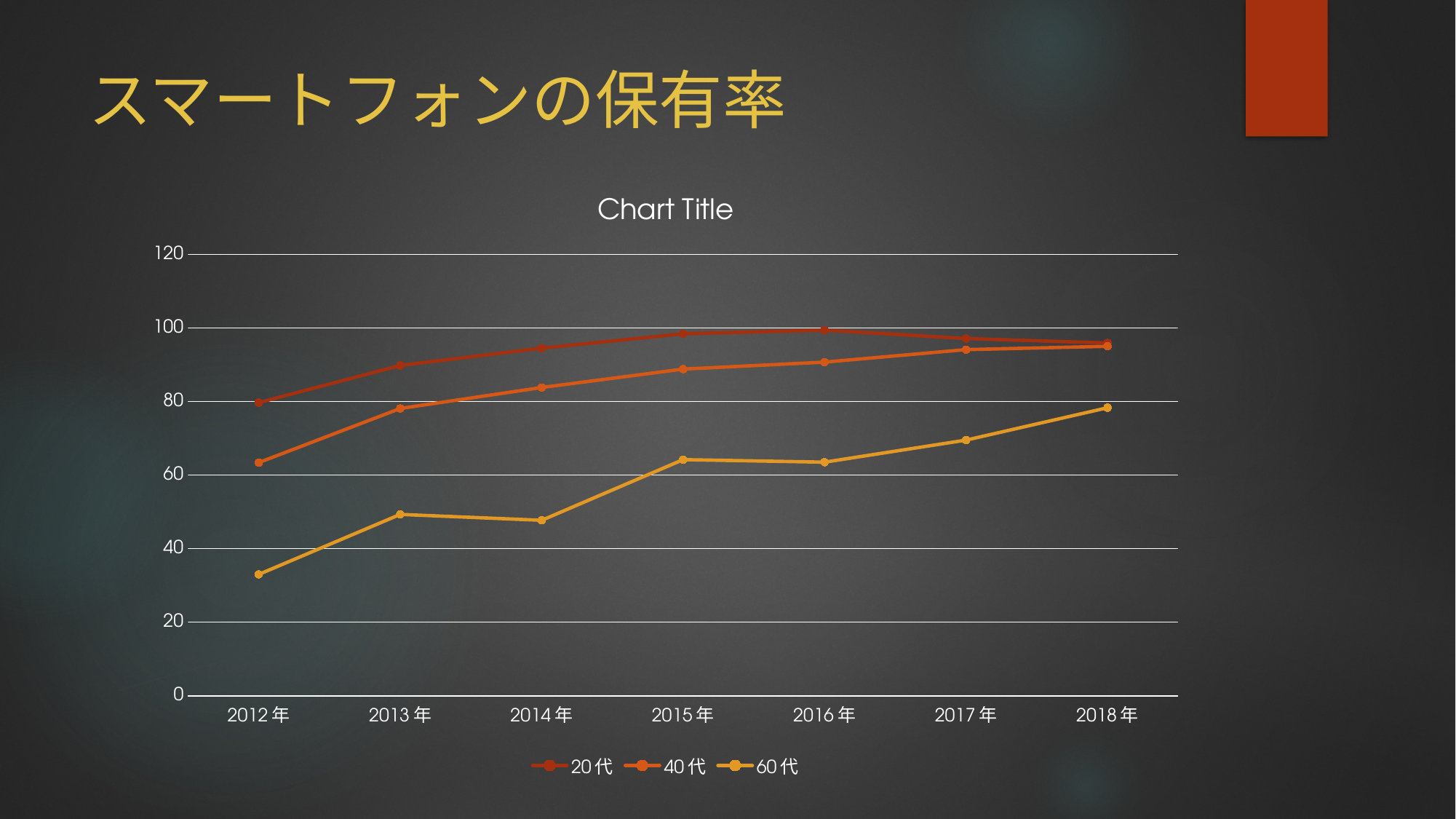

# スマートフォンの保有率

### Chart:

| Category | 20代 | 40代 | 60代 |
|---|---|---|---|
| 2012年 | 79.7 | 63.4 | 33.0 |
| 2013年 | 89.8 | 78.1 | 49.3 |
| 2014年 | 94.5 | 83.8 | 47.7 |
| 2015年 | 98.4 | 88.8 | 64.2 |
| 2016年 | 99.4 | 90.7 | 63.5 |
| 2017年 | 97.1 | 94.1 | 69.5 |
| 2018年 | 95.9 | 95.0 | 78.3 |